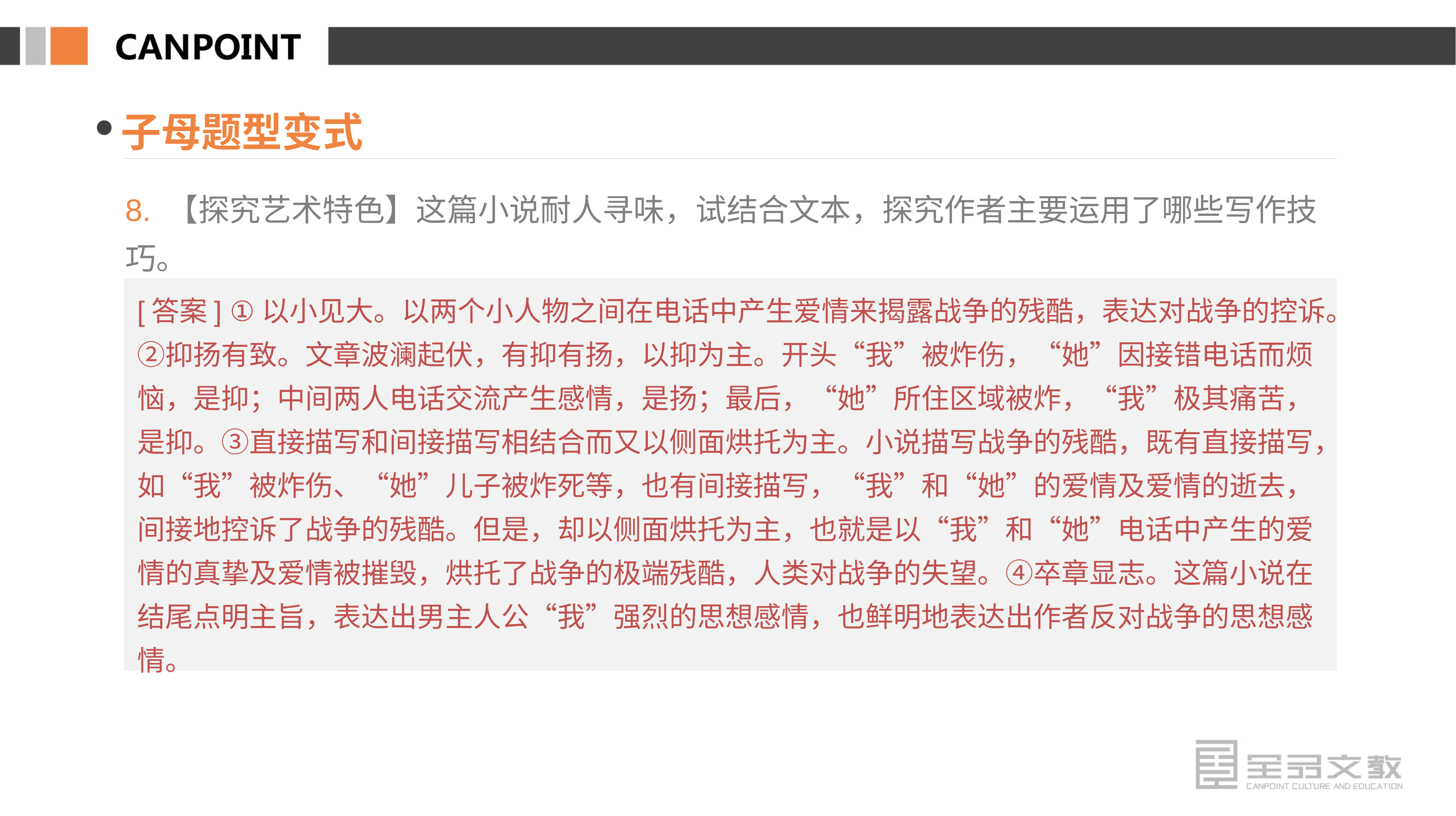

子母题型变式

8. 【探究艺术特色】这篇小说耐人寻味，试结合文本，探究作者主要运用了哪些写作技巧。

[答案] ①以小见大。以两个小人物之间在电话中产生爱情来揭露战争的残酷，表达对战争的控诉。②抑扬有致。文章波澜起伏，有抑有扬，以抑为主。开头“我”被炸伤，“她”因接错电话而烦恼，是抑；中间两人电话交流产生感情，是扬；最后，“她”所住区域被炸，“我”极其痛苦，是抑。③直接描写和间接描写相结合而又以侧面烘托为主。小说描写战争的残酷，既有直接描写，如“我”被炸伤、“她”儿子被炸死等，也有间接描写，“我”和“她”的爱情及爱情的逝去，间接地控诉了战争的残酷。但是，却以侧面烘托为主，也就是以“我”和“她”电话中产生的爱情的真挚及爱情被摧毁，烘托了战争的极端残酷，人类对战争的失望。④卒章显志。这篇小说在结尾点明主旨，表达出男主人公“我”强烈的思想感情，也鲜明地表达出作者反对战争的思想感情。